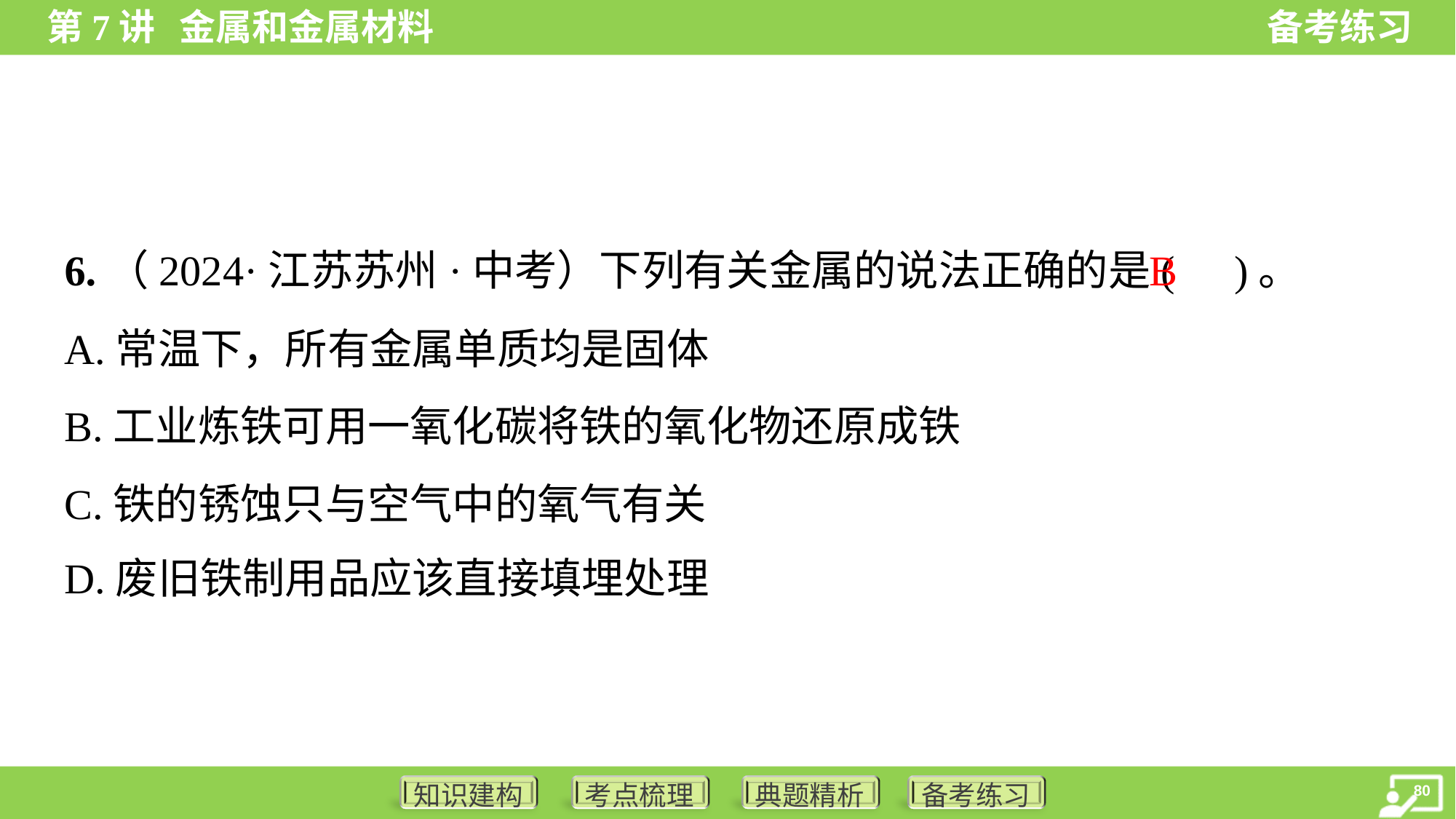

B
6.（2024·江苏苏州·中考）下列有关金属的说法正确的是(     )。
A.常温下，所有金属单质均是固体
B.工业炼铁可用一氧化碳将铁的氧化物还原成铁
C.铁的锈蚀只与空气中的氧气有关
D.废旧铁制用品应该直接填埋处理